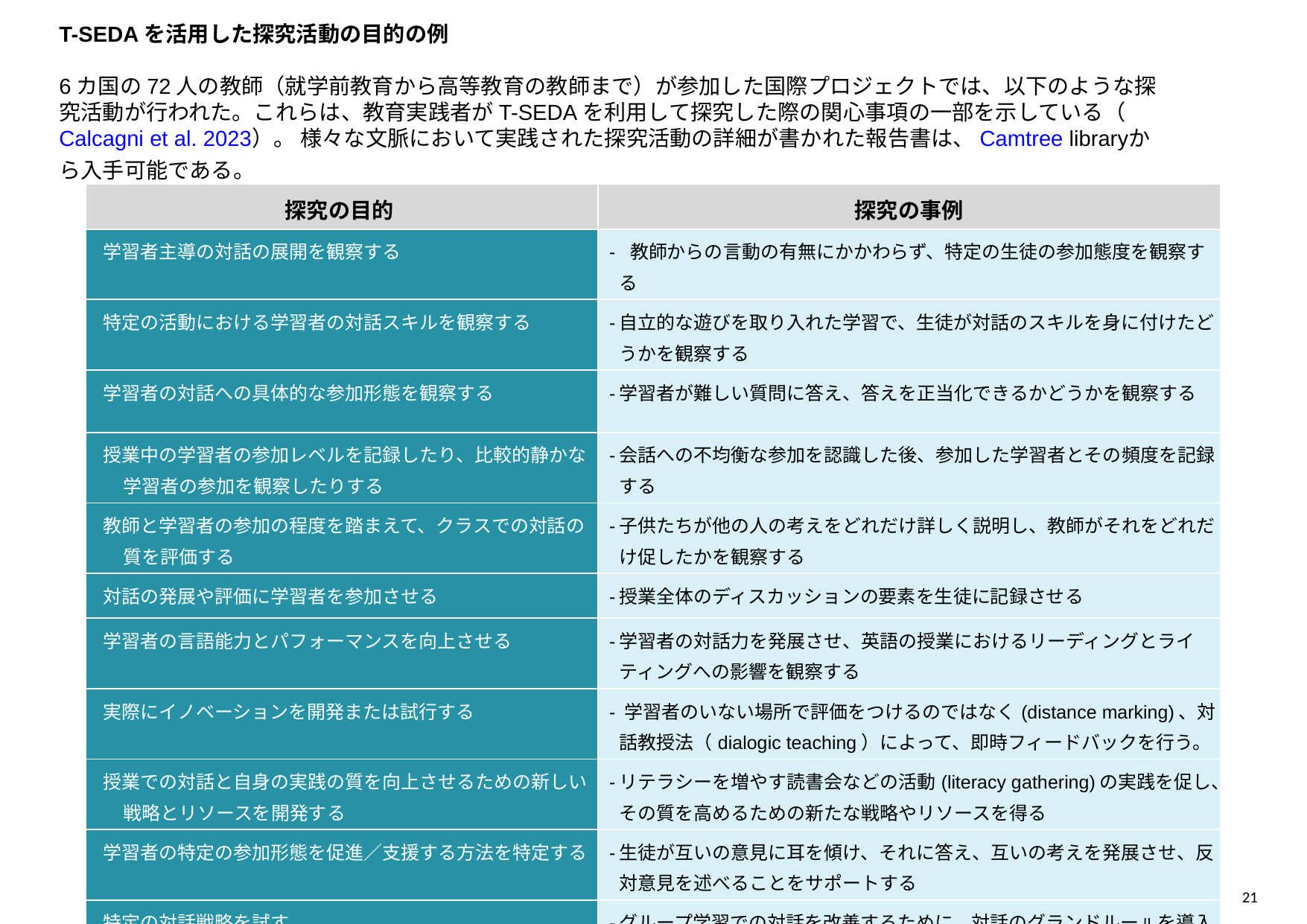

T-SEDAを活用した探究活動の目的の例

6カ国の72人の教師（就学前教育から高等教育の教師まで）が参加した国際プロジェクトでは、以下のような探究活動が行われた。これらは、教育実践者がT-SEDAを利用して探究した際の関心事項の一部を示している（Calcagni et al. 2023）。 様々な文脈において実践された探究活動の詳細が書かれた報告書は、 Camtree libraryから入手可能である。
| 探究の目的 | 探究の事例 |
| --- | --- |
| 学習者主導の対話の展開を観察する | - 教師からの言動の有無にかかわらず、特定の生徒の参加態度を観察する |
| 特定の活動における学習者の対話スキルを観察する | -自立的な遊びを取り入れた学習で、生徒が対話のスキルを身に付けたどうかを観察する |
| 学習者の対話への具体的な参加形態を観察する | -学習者が難しい質問に答え、答えを正当化できるかどうかを観察する |
| 授業中の学習者の参加レベルを記録したり、比較的静かな学習者の参加を観察したりする | -会話への不均衡な参加を認識した後、参加した学習者とその頻度を記録する |
| 教師と学習者の参加の程度を踏まえて、クラスでの対話の質を評価する | -子供たちが他の人の考えをどれだけ詳しく説明し、教師がそれをどれだけ促したかを観察する |
| 対話の発展や評価に学習者を参加させる | -授業全体のディスカッションの要素を生徒に記録させる |
| 学習者の言語能力とパフォーマンスを向上させる | -学習者の対話力を発展させ、英語の授業におけるリーディングとライティングへの影響を観察する |
| 実際にイノベーションを開発または試行する | - 学習者のいない場所で評価をつけるのではなく(distance marking)、対話教授法（dialogic teaching）によって、即時フィードバックを行う。 |
| 授業での対話と自身の実践の質を向上させるための新しい戦略とリソースを開発する | -リテラシーを増やす読書会などの活動(literacy gathering)の実践を促し、その質を高めるための新たな戦略やリソースを得る |
| 学習者の特定の参加形態を促進／支援する方法を特定する | -生徒が互いの意見に耳を傾け、それに答え、互いの考えを発展させ、反対意見を述べることをサポートする |
| 特定の対話戦略を試す | -グループ学習での対話を改善するために、対話のグランドルーㇽを導入する |
21